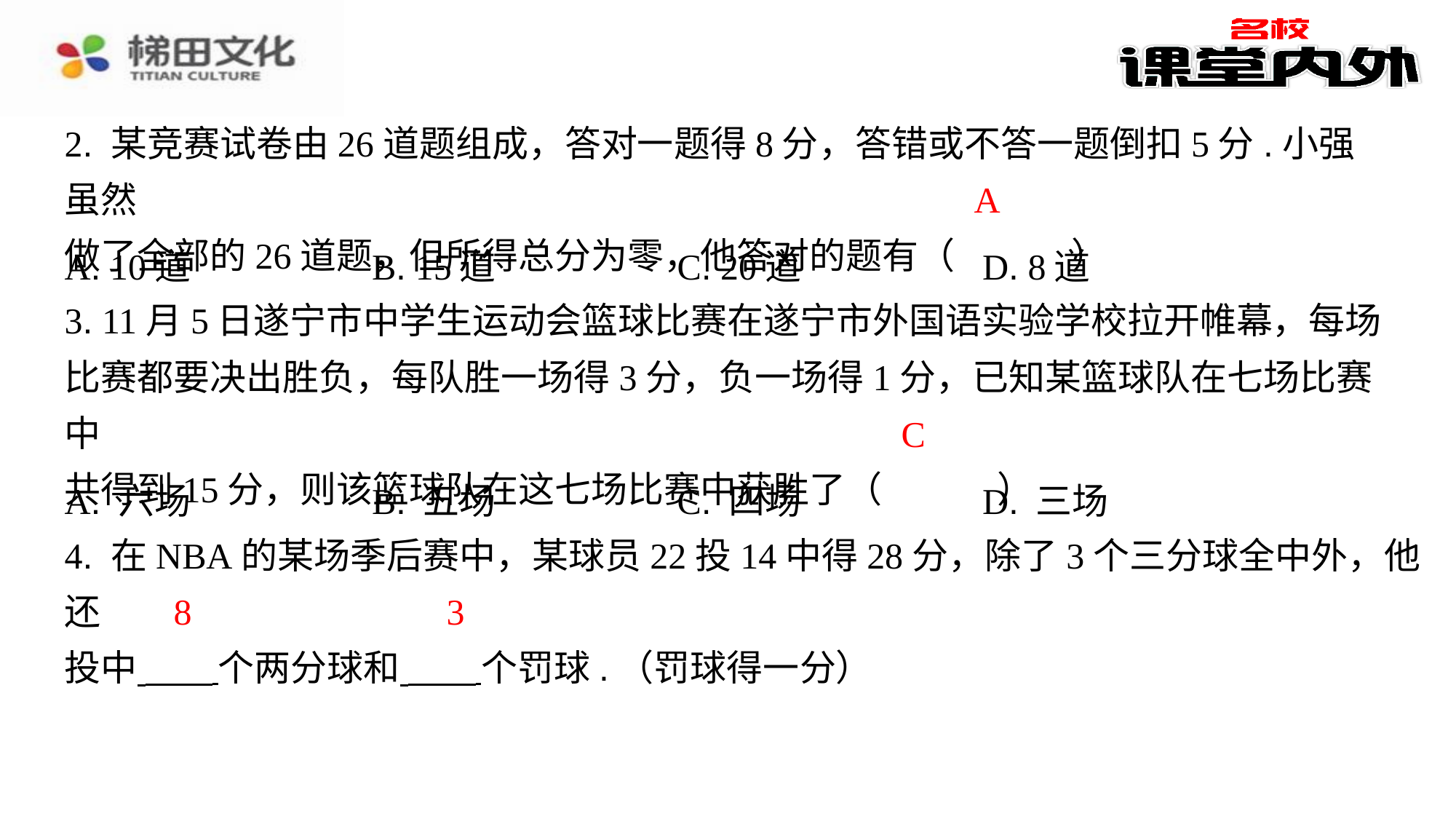

2. 某竞赛试卷由26道题组成，答对一题得8分，答错或不答一题倒扣5分.小强虽然
做了全部的26道题，但所得总分为零，他答对的题有（　A　）
A
| A. 10道 | B. 15道 | C. 20道 | D. 8道 |
| --- | --- | --- | --- |
3. 11月5日遂宁市中学生运动会篮球比赛在遂宁市外国语实验学校拉开帷幕，每场
比赛都要决出胜负，每队胜一场得3分，负一场得1分，已知某篮球队在七场比赛中
共得到15分，则该篮球队在这七场比赛中获胜了（　C　）
C
| A. 六场 | B. 五场 | C. 四场 | D. 三场 |
| --- | --- | --- | --- |
4. 在NBA的某场季后赛中，某球员22投14中得28分，除了3个三分球全中外，他还
投中            个两分球和            个罚球.（罚球得一分）
8
3